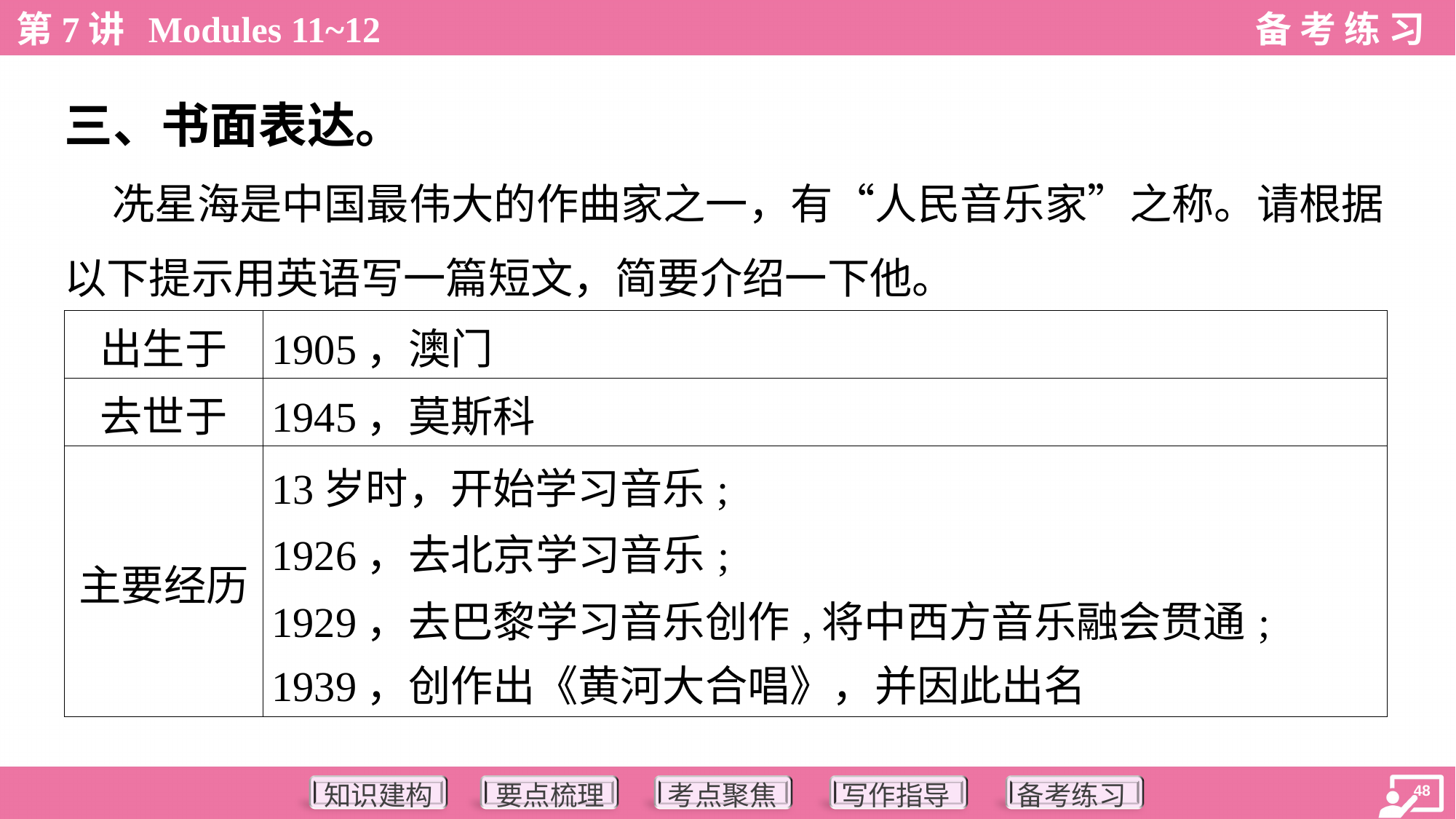

三、书面表达。
    冼星海是中国最伟大的作曲家之一，有“人民音乐家”之称。请根据
以下提示用英语写一篇短文，简要介绍一下他。
| 出生于 | 1905，澳门 |
| --- | --- |
| 去世于 | 1945，莫斯科 |
| 主要经历 | 13岁时，开始学习音乐; 1926，去北京学习音乐; 1929，去巴黎学习音乐创作,将中西方音乐融会贯通; 1939，创作出《黄河大合唱》，并因此出名 |